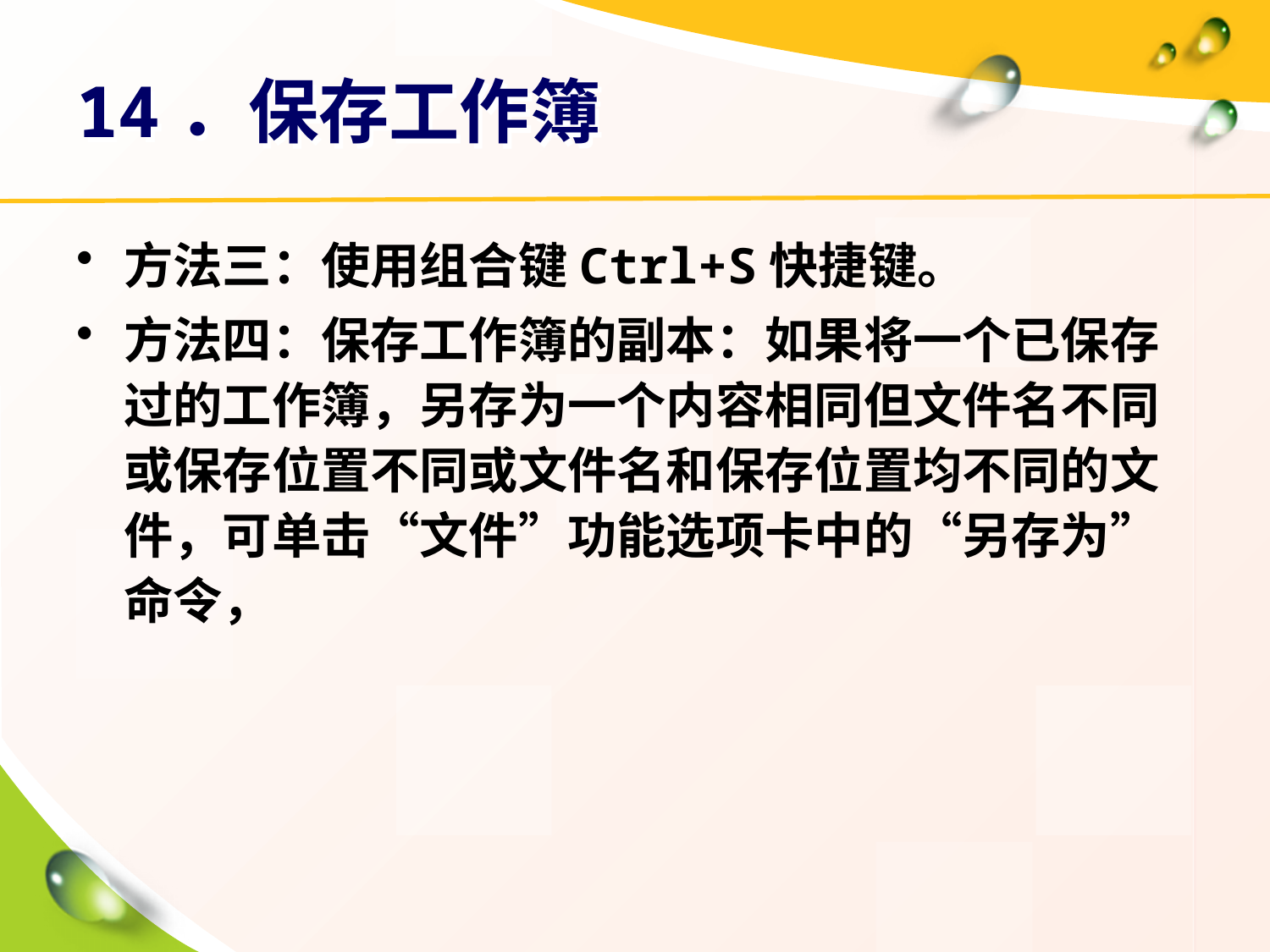

# 14．保存工作簿
方法三：使用组合键Ctrl+S快捷键。
方法四：保存工作簿的副本：如果将一个已保存过的工作簿，另存为一个内容相同但文件名不同或保存位置不同或文件名和保存位置均不同的文件，可单击“文件”功能选项卡中的“另存为”命令，